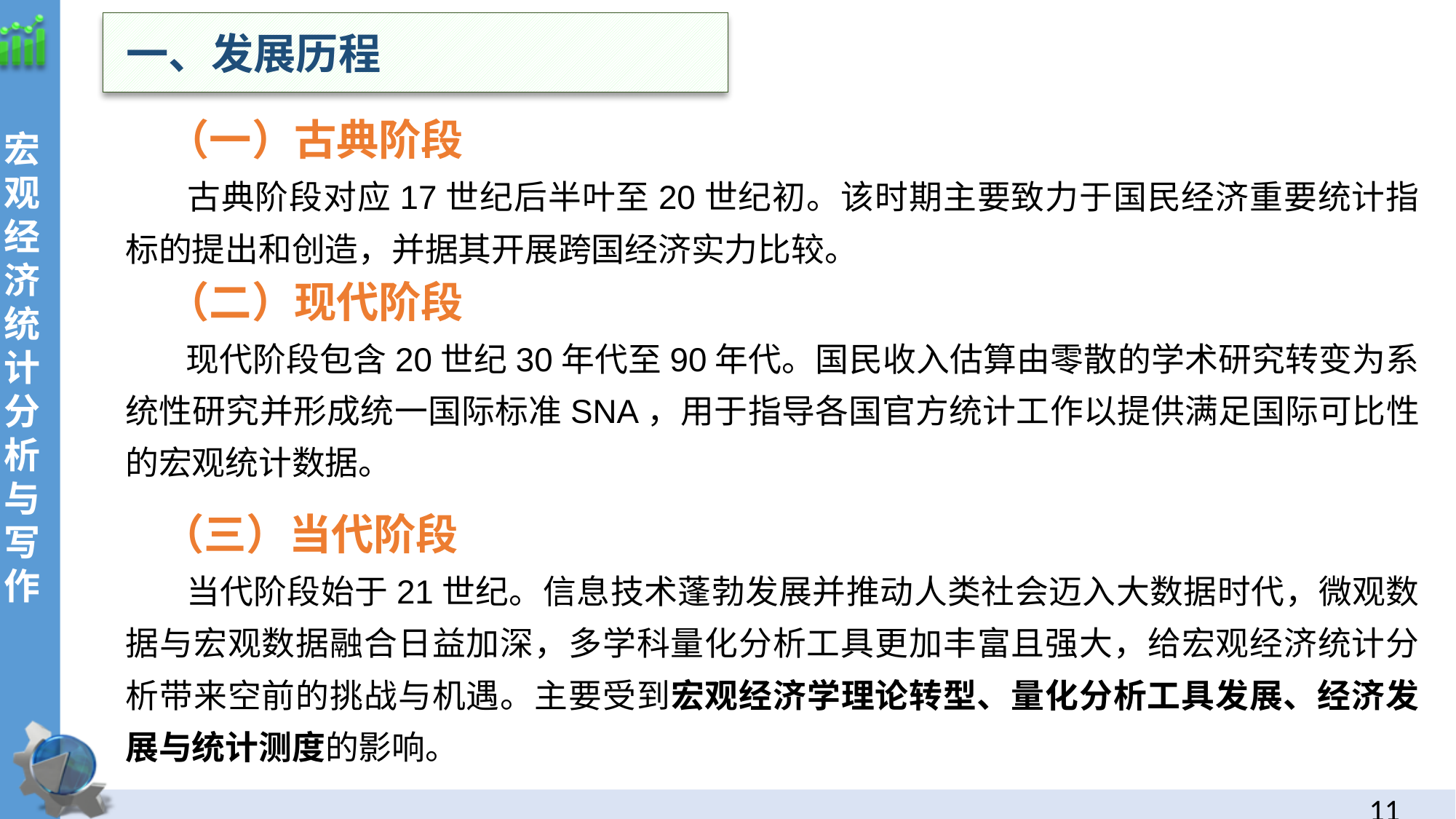

一、发展历程
    （一）古典阶段
  古典阶段对应17世纪后半叶至20世纪初。该时期主要致力于国民经济重要统计指标的提出和创造，并据其开展跨国经济实力比较。
    （二）现代阶段
  现代阶段包含20世纪30年代至90年代。国民收入估算由零散的学术研究转变为系统性研究并形成统一国际标准SNA，用于指导各国官方统计工作以提供满足国际可比性的宏观统计数据。
（三）当代阶段
  当代阶段始于21世纪。信息技术蓬勃发展并推动人类社会迈入大数据时代，微观数据与宏观数据融合日益加深，多学科量化分析工具更加丰富且强大，给宏观经济统计分析带来空前的挑战与机遇。主要受到宏观经济学理论转型、量化分析工具发展、经济发展与统计测度的影响。

11